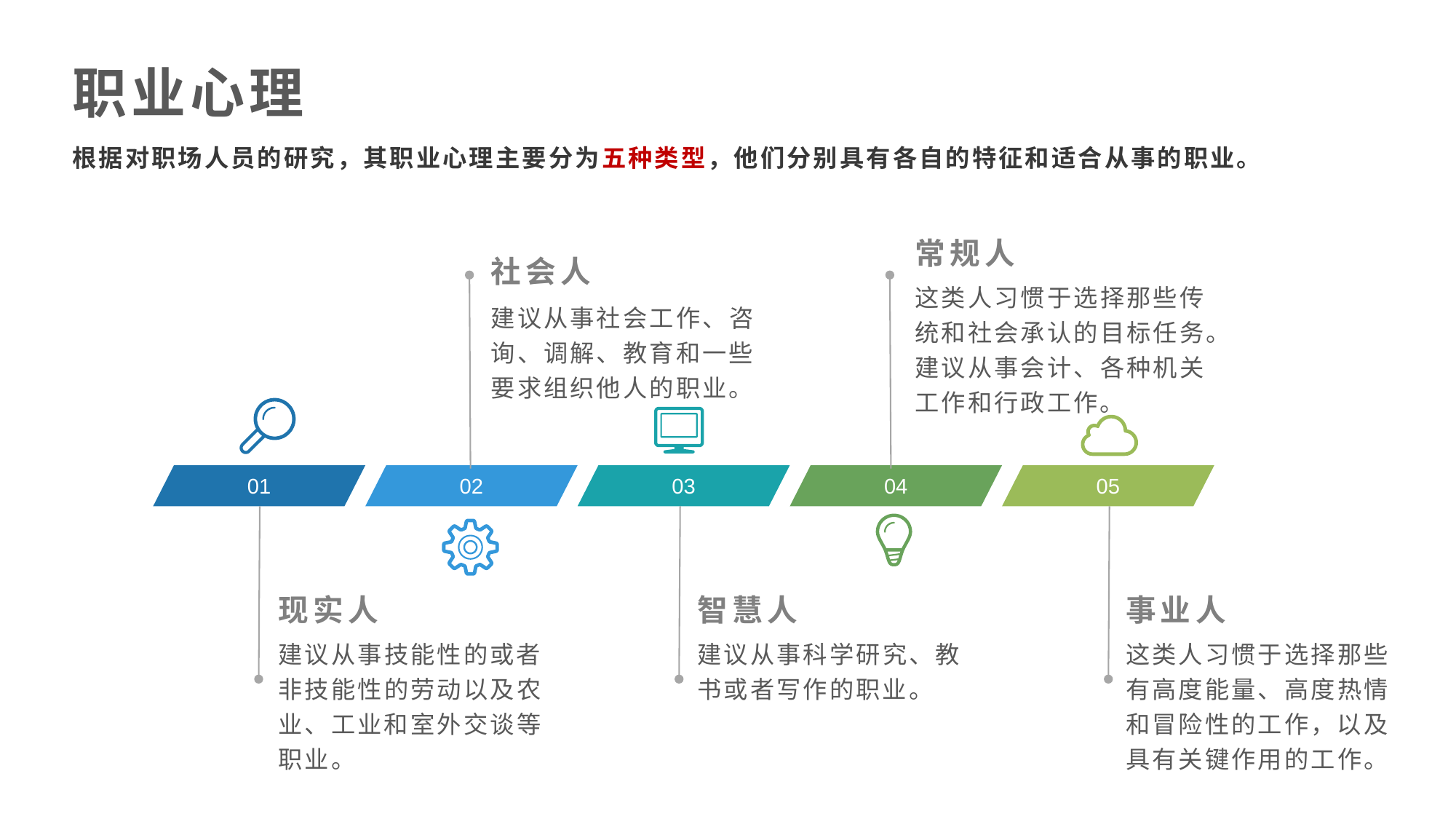

职业心理
根据对职场人员的研究，其职业心理主要分为五种类型，他们分别具有各自的特征和适合从事的职业。

常规人
社会人
这类人习惯于选择那些传统和社会承认的目标任务。建议从事会计、各种机关工作和行政工作。
建议从事社会工作、咨询、调解、教育和一些要求组织他人的职业。

01
02
03
04
05

现实人
智慧人
事业人
建议从事技能性的或者非技能性的劳动以及农业、工业和室外交谈等职业。
建议从事科学研究、教书或者写作的职业。
这类人习惯于选择那些有高度能量、高度热情和冒险性的工作，以及具有关键作用的工作。